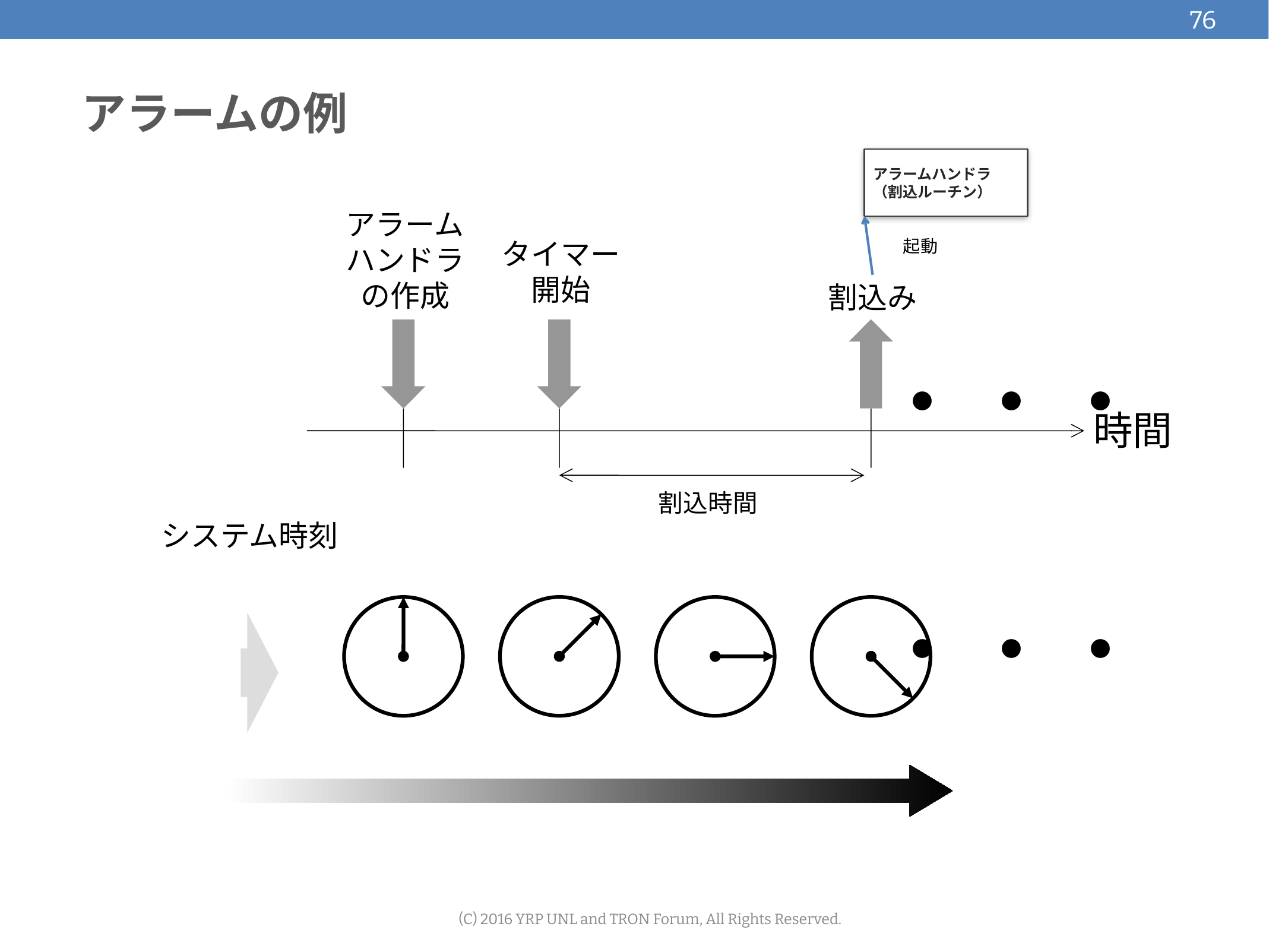

76
76
# アラームの例
アラームハンドラ
（割込ルーチン）
アラーム
ハンドラ
の作成
タイマー
開始
起動
割込み

・・・
時間

割込時間
システム時刻
・・・

(C) 2016 YRP UNL and TRON Forum, All Rights Reserved.